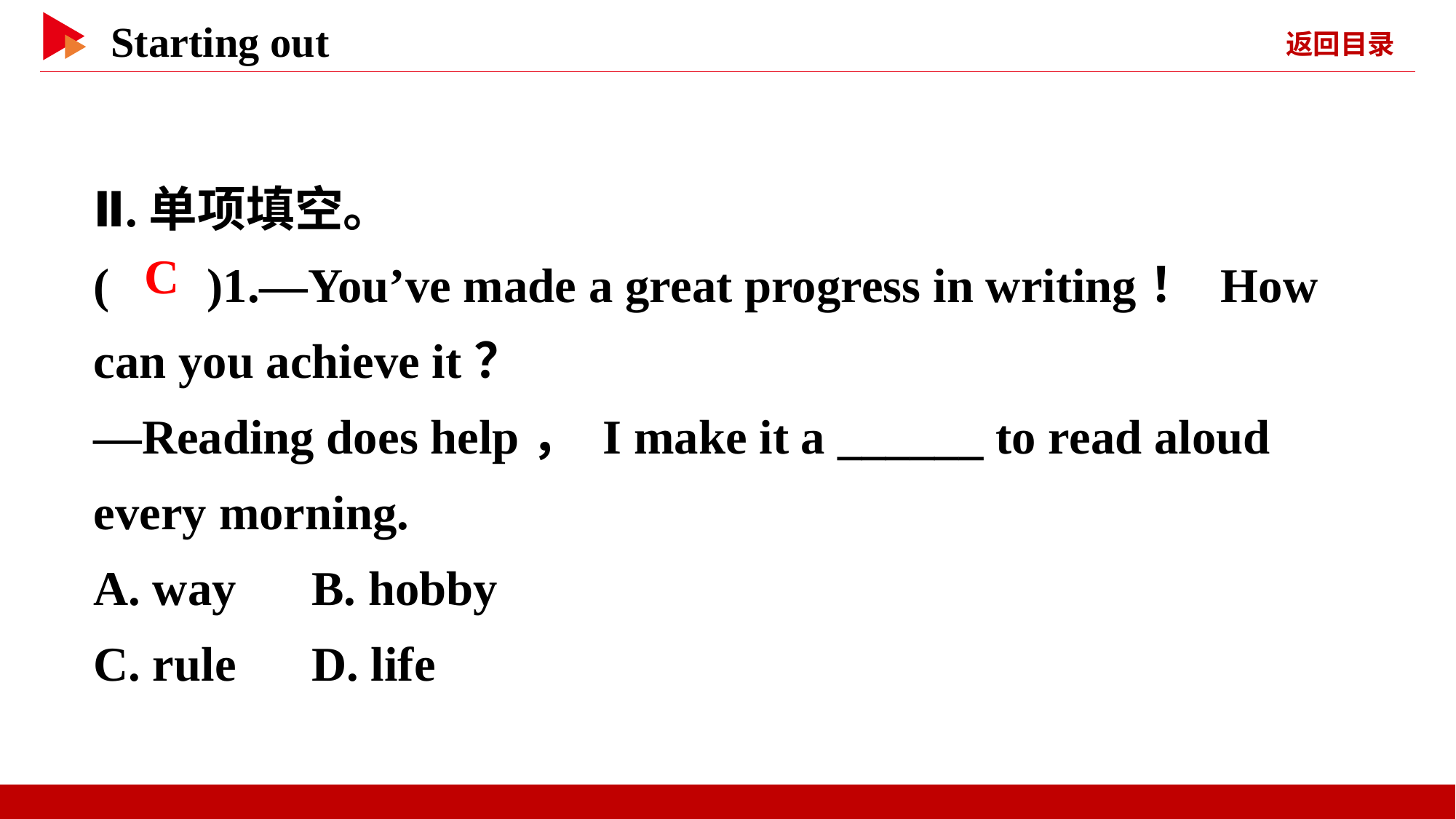

Ⅱ.单项填空。
(        )1.—You’ve made a great progress in writing！ How can you achieve it？
—Reading does help， I make it a ______ to read aloud every morning.
A. way	B. hobby
C. rule	D. life
   C